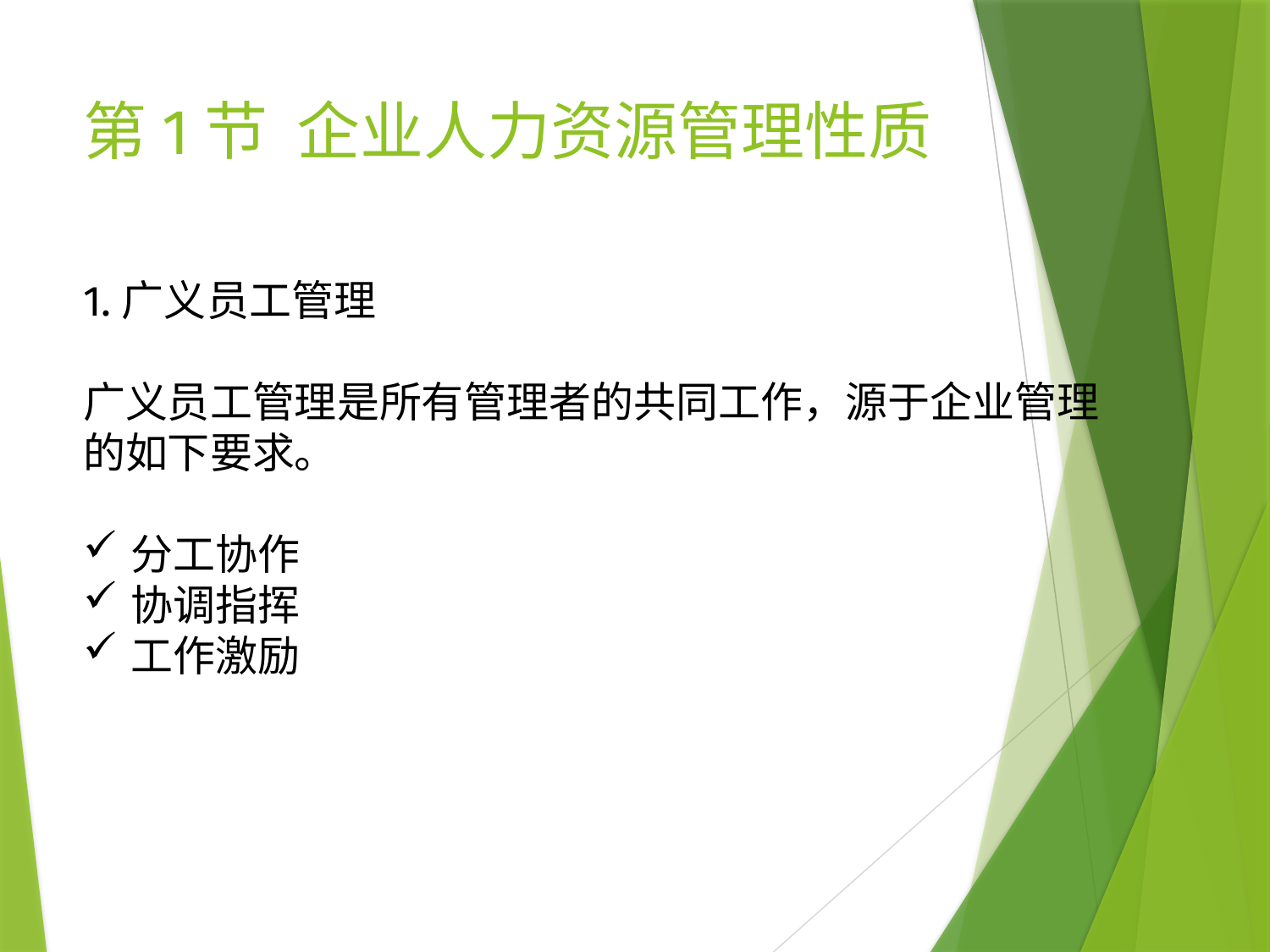

# 第1节  企业人力资源管理性质
1.广义员工管理

广义员工管理是所有管理者的共同工作，源于企业管理的如下要求。

分工协作
协调指挥
工作激励